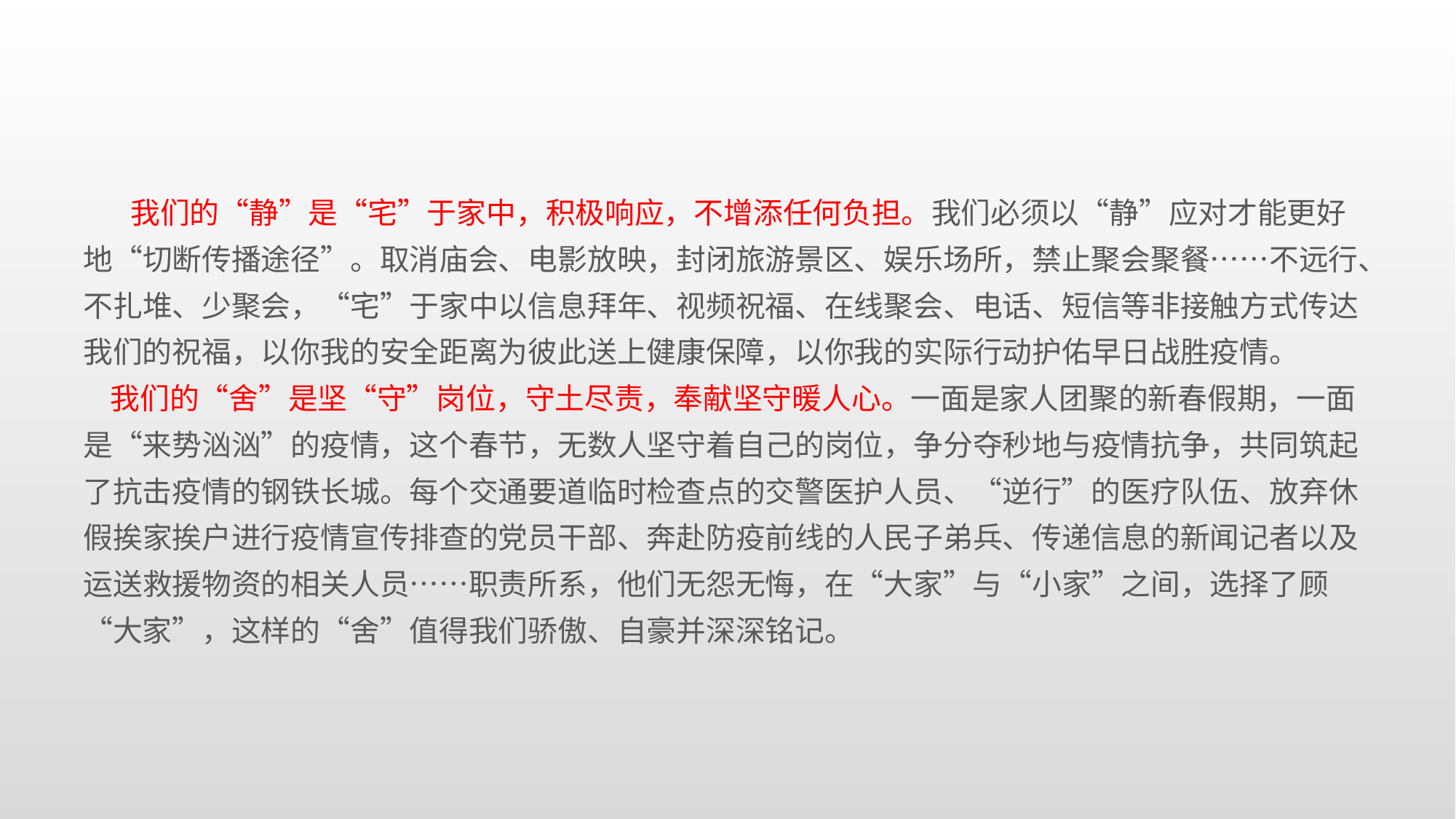

#
      我们的“静”是“宅”于家中，积极响应，不增添任何负担。我们必须以“静”应对才能更好地“切断传播途径”。取消庙会、电影放映，封闭旅游景区、娱乐场所，禁止聚会聚餐……不远行、不扎堆、少聚会，“宅”于家中以信息拜年、视频祝福、在线聚会、电话、短信等非接触方式传达我们的祝福，以你我的安全距离为彼此送上健康保障，以你我的实际行动护佑早日战胜疫情。
    我们的“舍”是坚“守”岗位，守土尽责，奉献坚守暖人心。一面是家人团聚的新春假期，一面是“来势汹汹”的疫情，这个春节，无数人坚守着自己的岗位，争分夺秒地与疫情抗争，共同筑起了抗击疫情的钢铁长城。每个交通要道临时检查点的交警医护人员、“逆行”的医疗队伍、放弃休假挨家挨户进行疫情宣传排查的党员干部、奔赴防疫前线的人民子弟兵、传递信息的新闻记者以及运送救援物资的相关人员……职责所系，他们无怨无悔，在“大家”与“小家”之间，选择了顾“大家”，这样的“舍”值得我们骄傲、自豪并深深铭记。